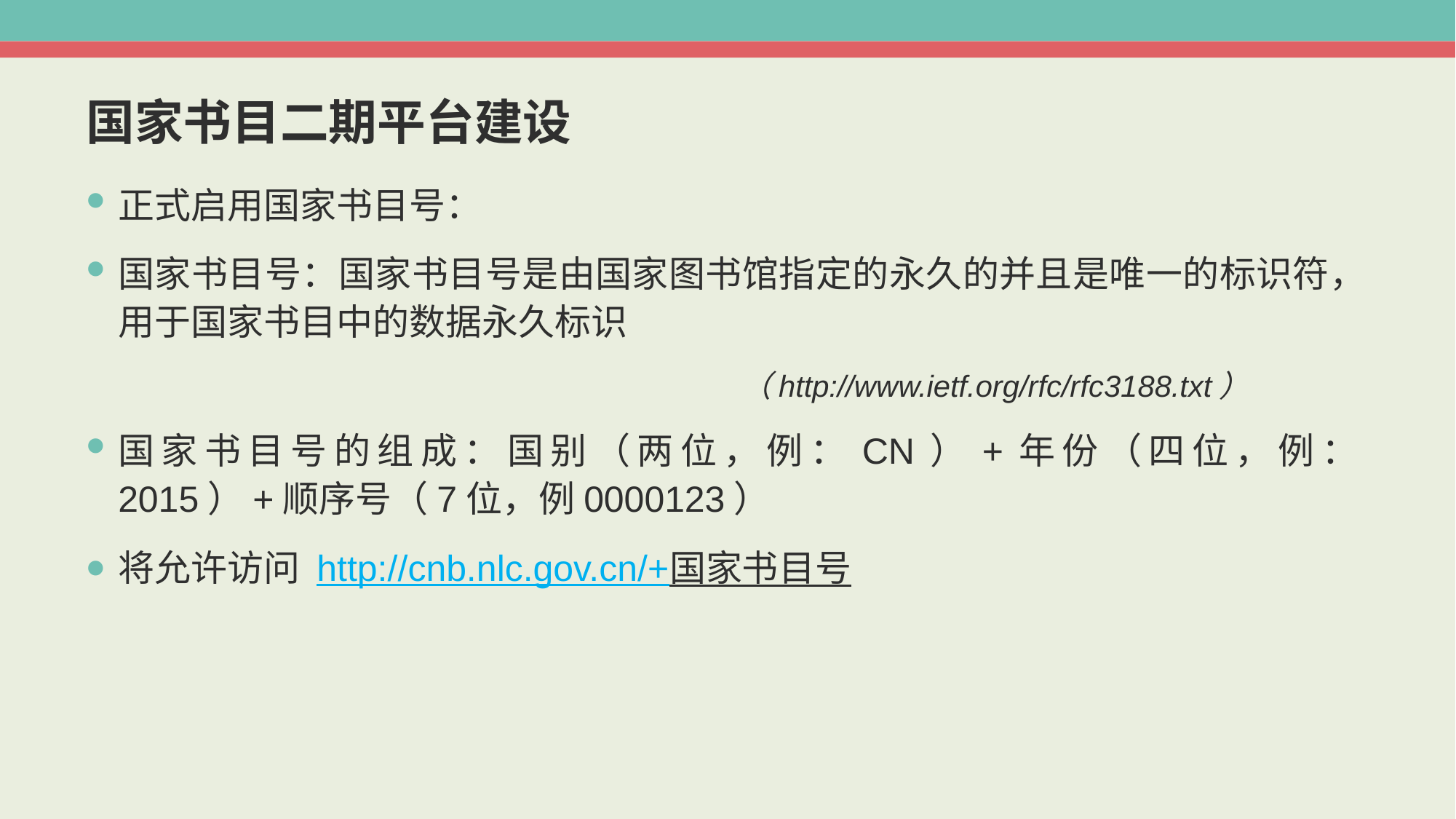

# 国家书目二期平台建设
正式启用国家书目号：
国家书目号：国家书目号是由国家图书馆指定的永久的并且是唯一的标识符，用于国家书目中的数据永久标识
						（http://www.ietf.org/rfc/rfc3188.txt）
国家书目号的组成：国别（两位，例：CN）+年份（四位，例：2015）+顺序号（7位，例0000123）
将允许访问 http://cnb.nlc.gov.cn/+国家书目号